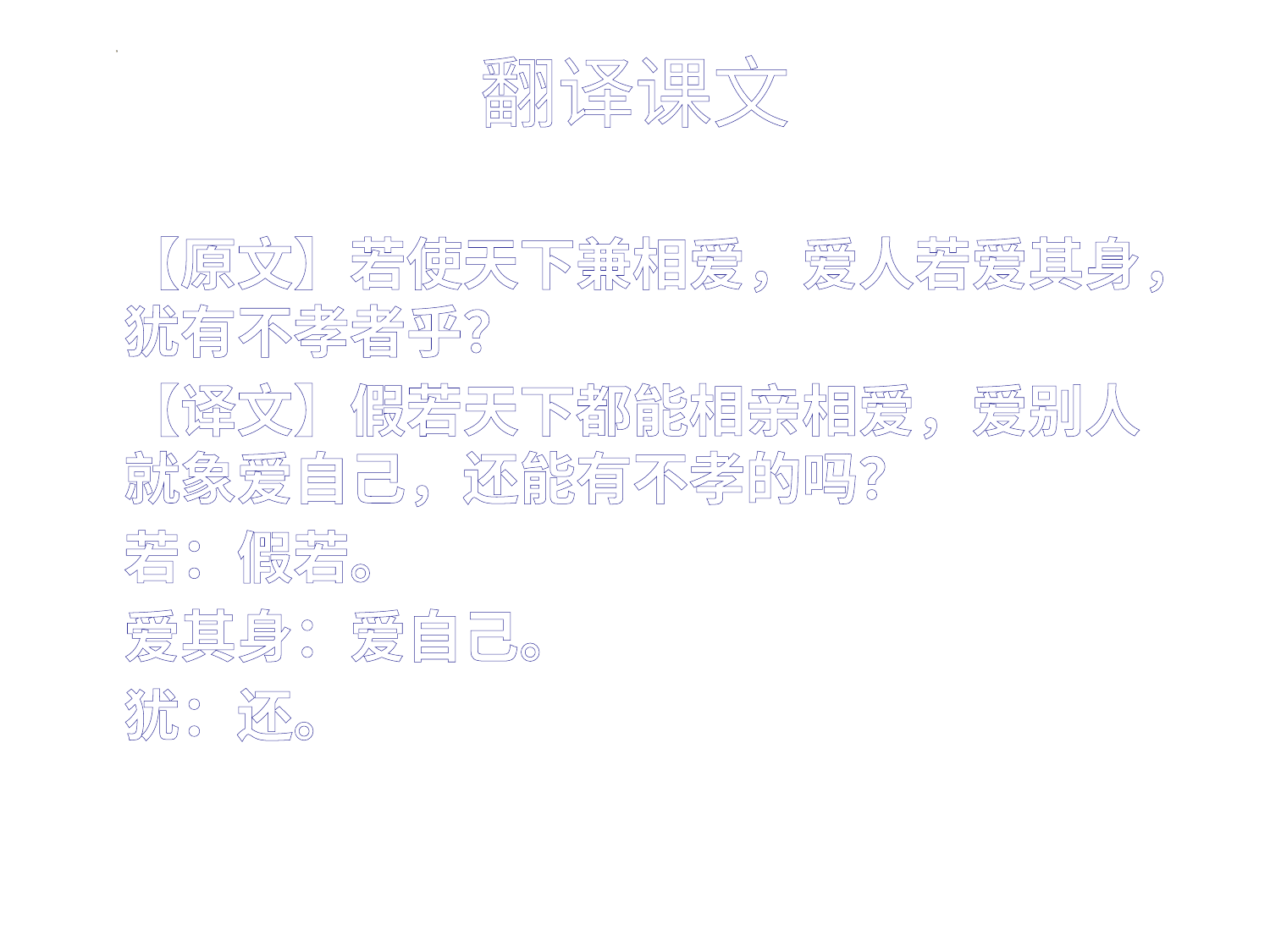

# 翻译课文
【原文】若使天下兼相爱，爱人若爱其身，犹有不孝者乎？
【译文】假若天下都能相亲相爱，爱别人就象爱自己，还能有不孝的吗？
若：假若。
爱其身：爱自己。
犹：还。